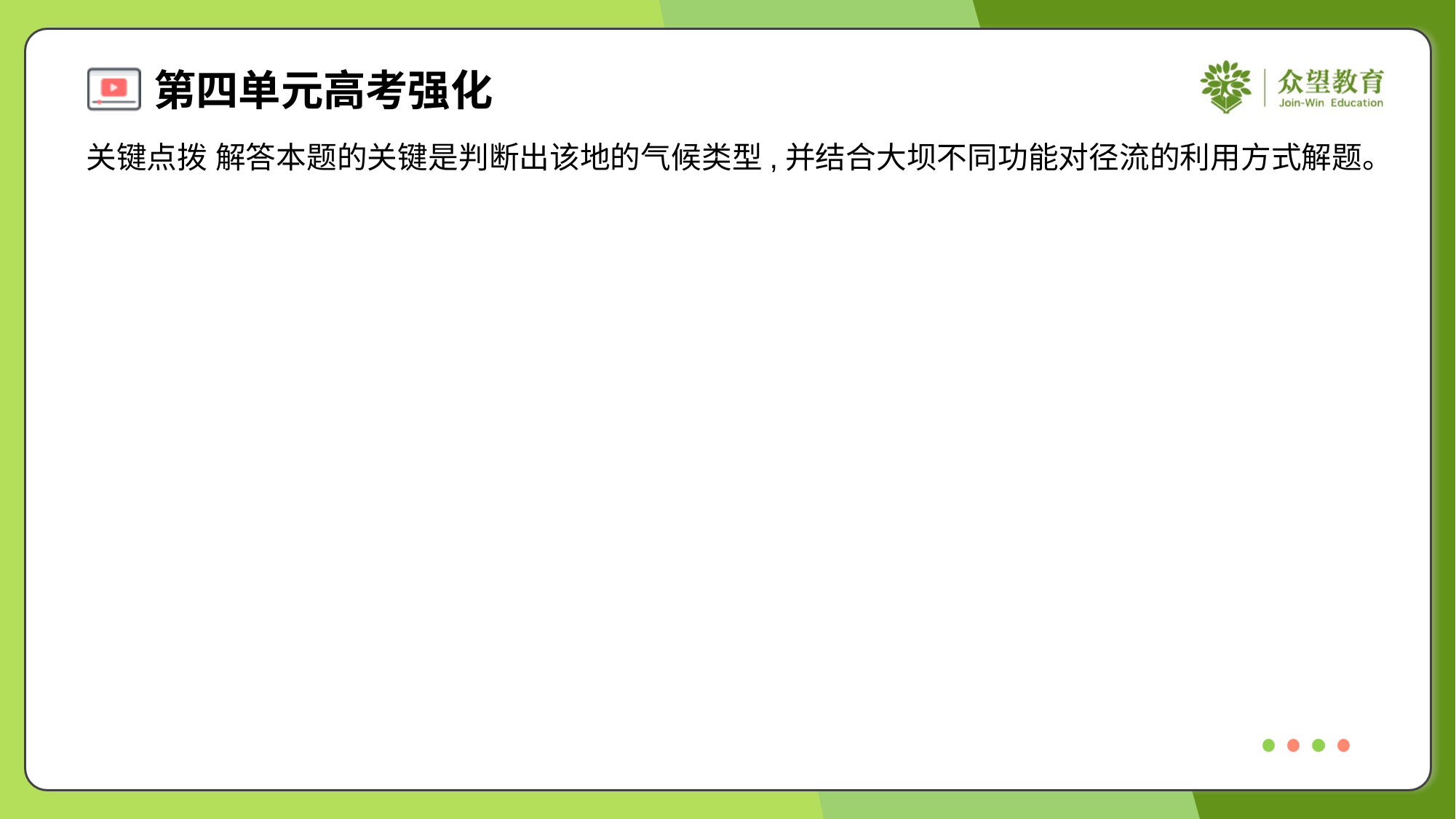

关键点拨 解答本题的关键是判断出该地的气候类型,并结合大坝不同功能对径流的利用方式解题。